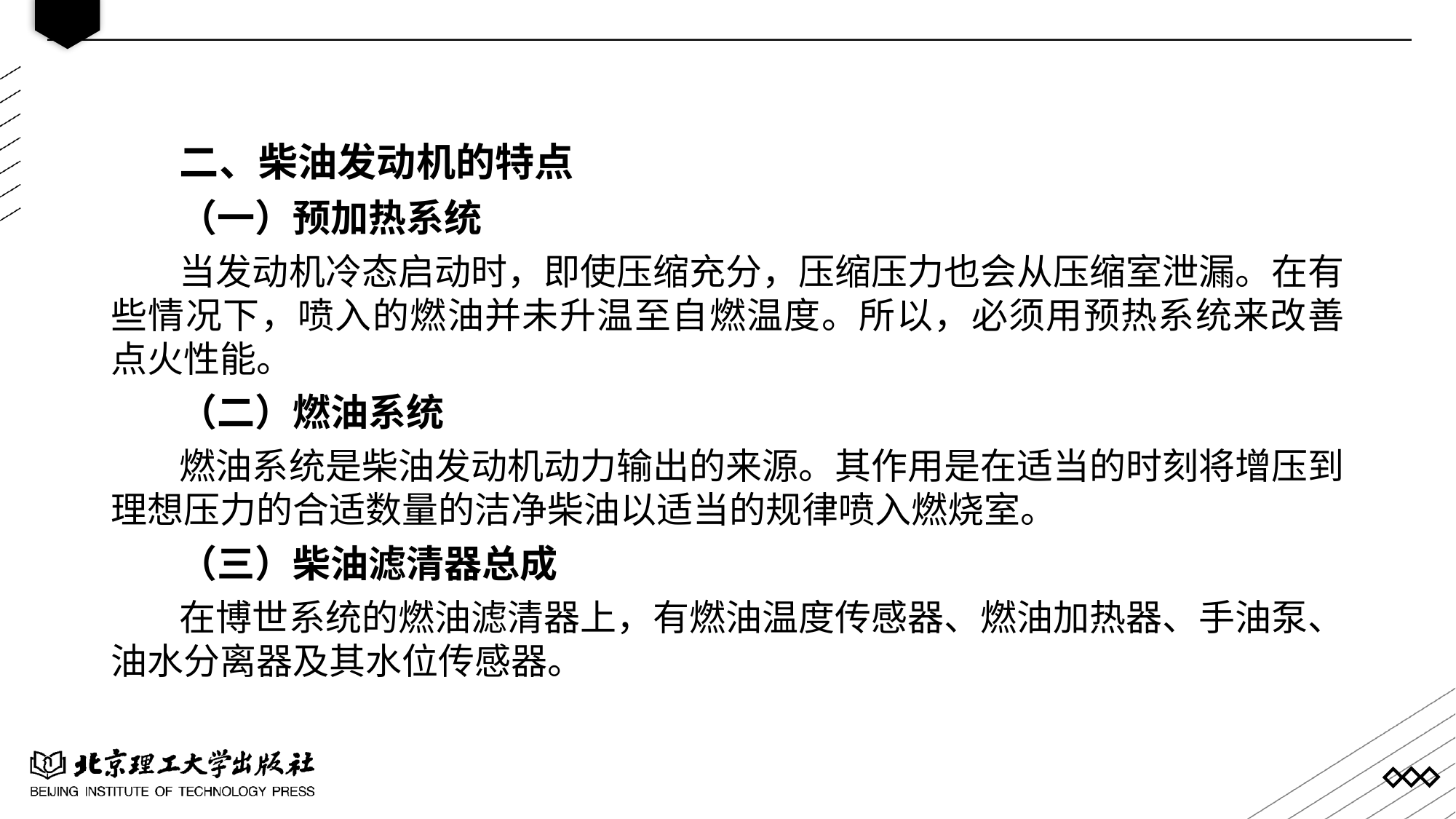

二、柴油发动机的特点
（一）预加热系统
当发动机冷态启动时，即使压缩充分，压缩压力也会从压缩室泄漏。在有些情况下，喷入的燃油并未升温至自燃温度。所以，必须用预热系统来改善点火性能。
（二）燃油系统
燃油系统是柴油发动机动力输出的来源。其作用是在适当的时刻将增压到理想压力的合适数量的洁净柴油以适当的规律喷入燃烧室。
（三）柴油滤清器总成
在博世系统的燃油滤清器上，有燃油温度传感器、燃油加热器、手油泵、油水分离器及其水位传感器。